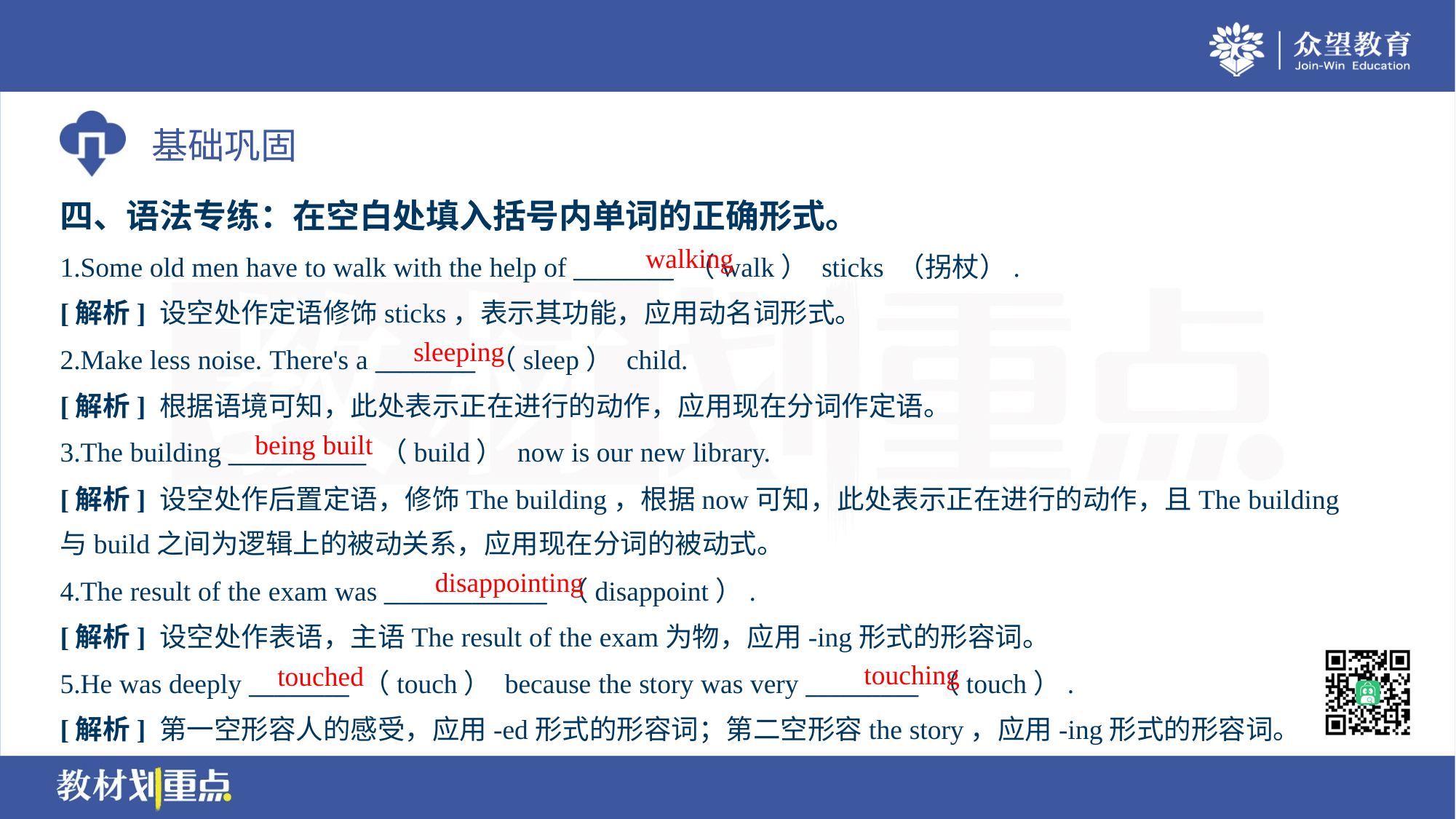

四、语法专练：在空白处填入括号内单词的正确形式。
walking
1.Some old men have to walk with the help of ________ （walk） sticks （拐杖）.
[解析] 设空处作定语修饰sticks，表示其功能，应用动名词形式。
sleeping
2.Make less noise. There's a ________ （sleep） child.
[解析] 根据语境可知，此处表示正在进行的动作，应用现在分词作定语。
being built
3.The building ___________ （build） now is our new library.
[解析] 设空处作后置定语，修饰The building，根据now可知，此处表示正在进行的动作，且The building
与build之间为逻辑上的被动关系，应用现在分词的被动式。
disappointing
4.The result of the exam was _____________ （disappoint）.
[解析] 设空处作表语，主语The result of the exam为物，应用-ing形式的形容词。
touching
touched
5.He was deeply ________ （touch） because the story was very _________ （touch）.
[解析] 第一空形容人的感受，应用-ed形式的形容词；第二空形容the story，应用-ing形式的形容词。